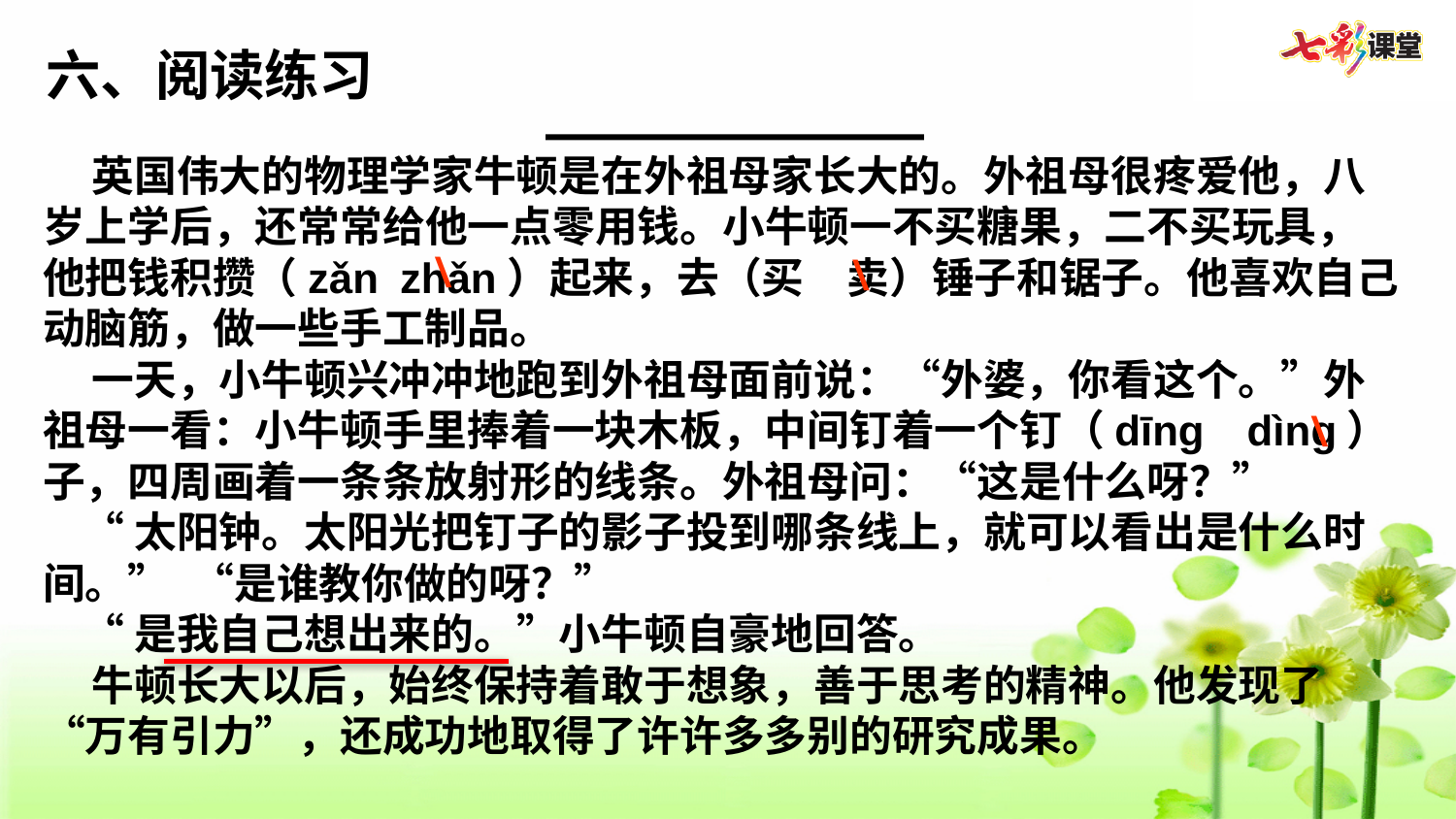

六、阅读练习
_____________
    英国伟大的物理学家牛顿是在外祖母家长大的。外祖母很疼爱他，八岁上学后，还常常给他一点零用钱。小牛顿一不买糖果，二不买玩具，他把钱积攒（zǎn zhǎn）起来，去（买  卖）锤子和锯子。他喜欢自己动脑筋，做一些手工制品。
    一天，小牛顿兴冲冲地跑到外祖母面前说：“外婆，你看这个。”外祖母一看：小牛顿手里捧着一块木板，中间钉着一个钉（dīnɡ  dìnɡ）子，四周画着一条条放射形的线条。外祖母问：“这是什么呀？”
    “太阳钟。太阳光把钉子的影子投到哪条线上，就可以看出是什么时间。” “是谁教你做的呀？”
    “是我自己想出来的。”小牛顿自豪地回答。
    牛顿长大以后，始终保持着敢于想象，善于思考的精神。他发现了“万有引力”，还成功地取得了许许多多别的研究成果。
\
\
\